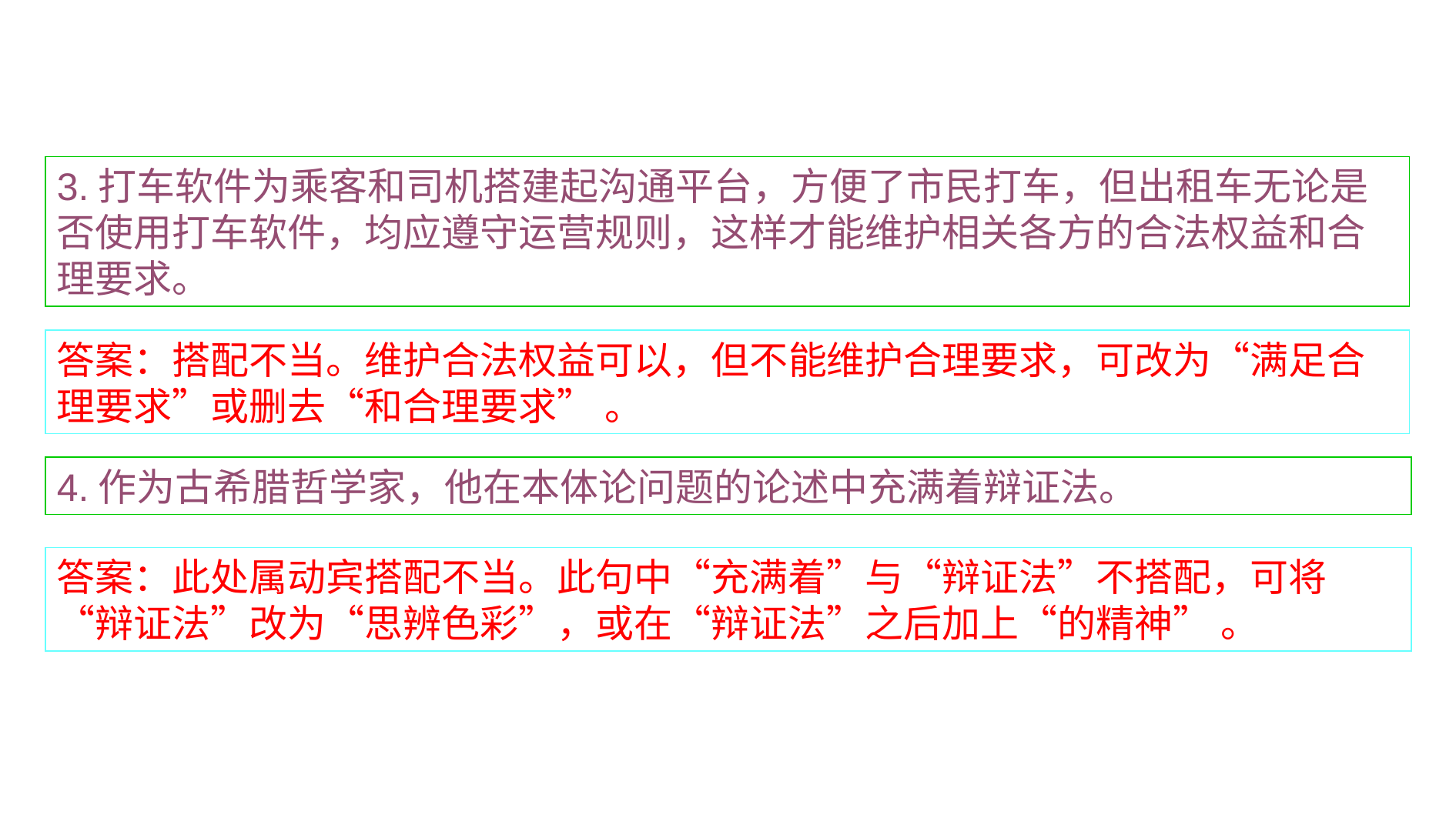

3.打车软件为乘客和司机搭建起沟通平台，方便了市民打车，但出租车无论是否使用打车软件，均应遵守运营规则，这样才能维护相关各方的合法权益和合理要求。
答案：搭配不当。维护合法权益可以，但不能维护合理要求，可改为“满足合理要求”或删去“和合理要求” 。
4.作为古希腊哲学家，他在本体论问题的论述中充满着辩证法。
答案：此处属动宾搭配不当。此句中“充满着”与“辩证法”不搭配，可将“辩证法”改为“思辨色彩”，或在“辩证法”之后加上“的精神” 。